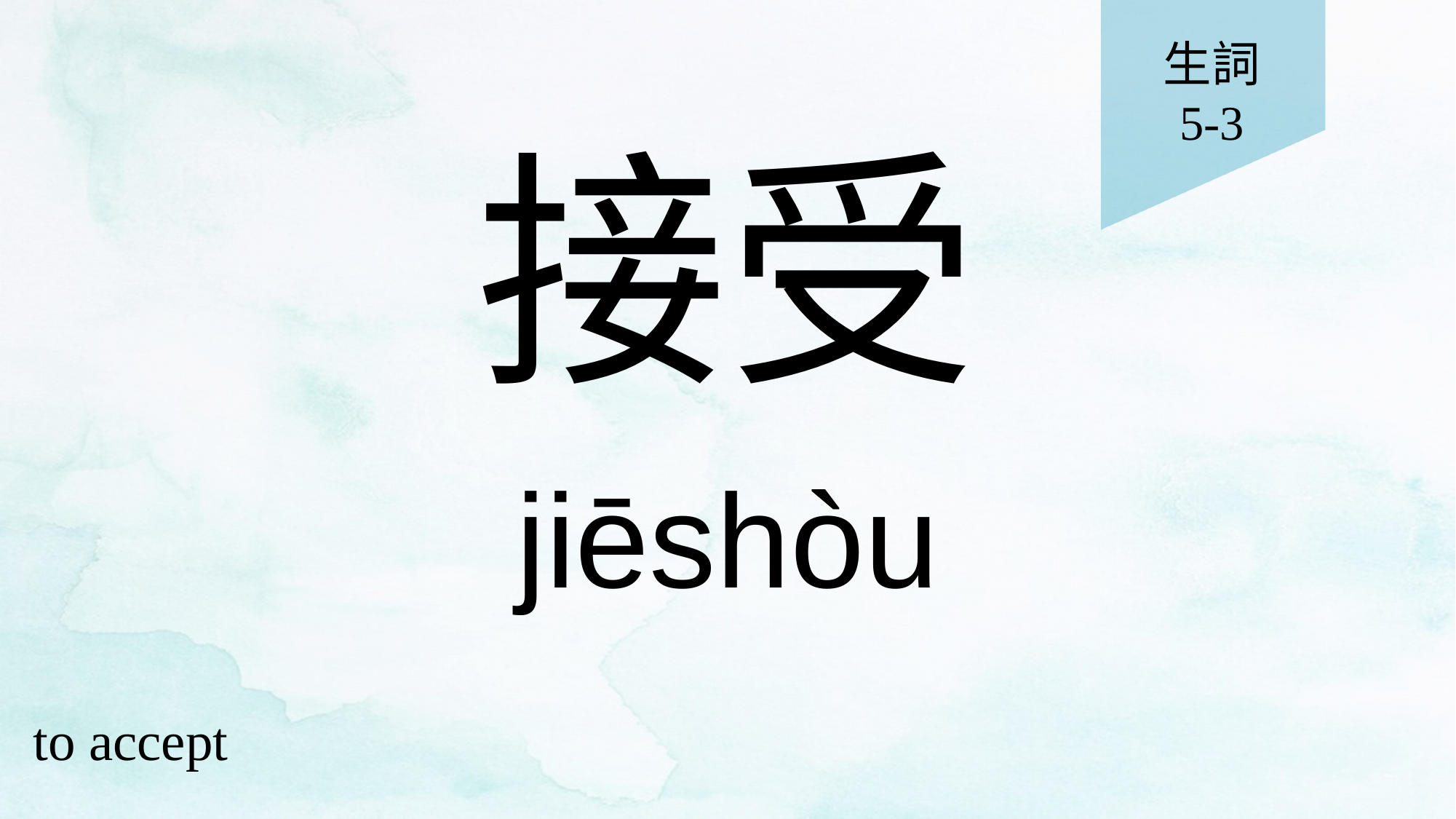

生詞
5-3
# 接受
jiēshòu
to accept